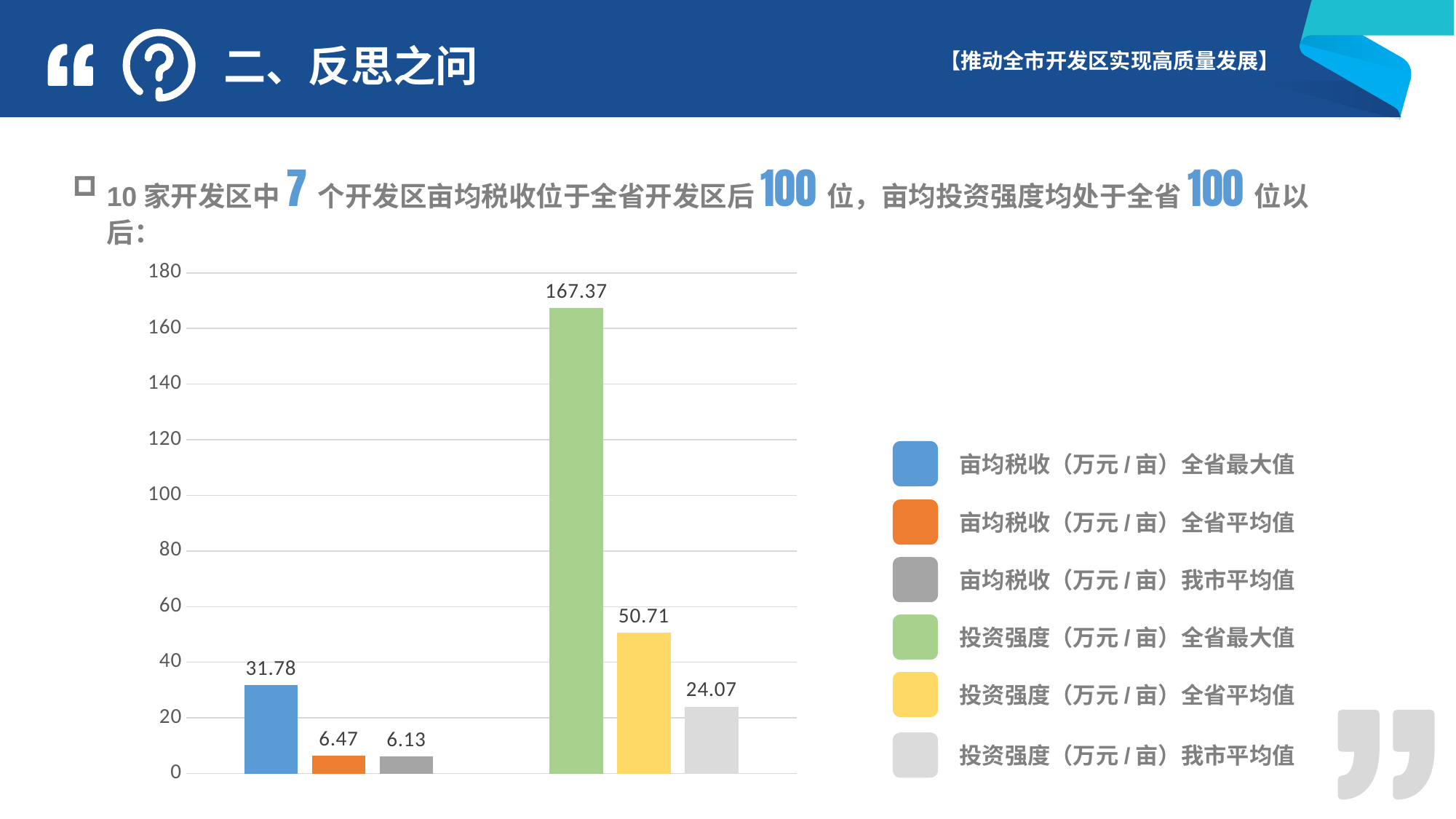

二、反思之问
10家开发区中7个开发区亩均税收位于全省开发区后100位，亩均投资强度均处于全省100位以后：

### Chart

| Category | 系列 1 | 系列 2 | 系列 3 |
|---|---|---|---|
| 类别 1 | 31.78 | 6.47 | 6.13 |
| 类别 2 | 167.37 | 50.71 | 24.07 |
亩均税收（万元/亩）全省最大值

亩均税收（万元/亩）全省平均值

亩均税收（万元/亩）我市平均值

投资强度（万元/亩）全省最大值

投资强度（万元/亩）全省平均值

投资强度（万元/亩）我市平均值